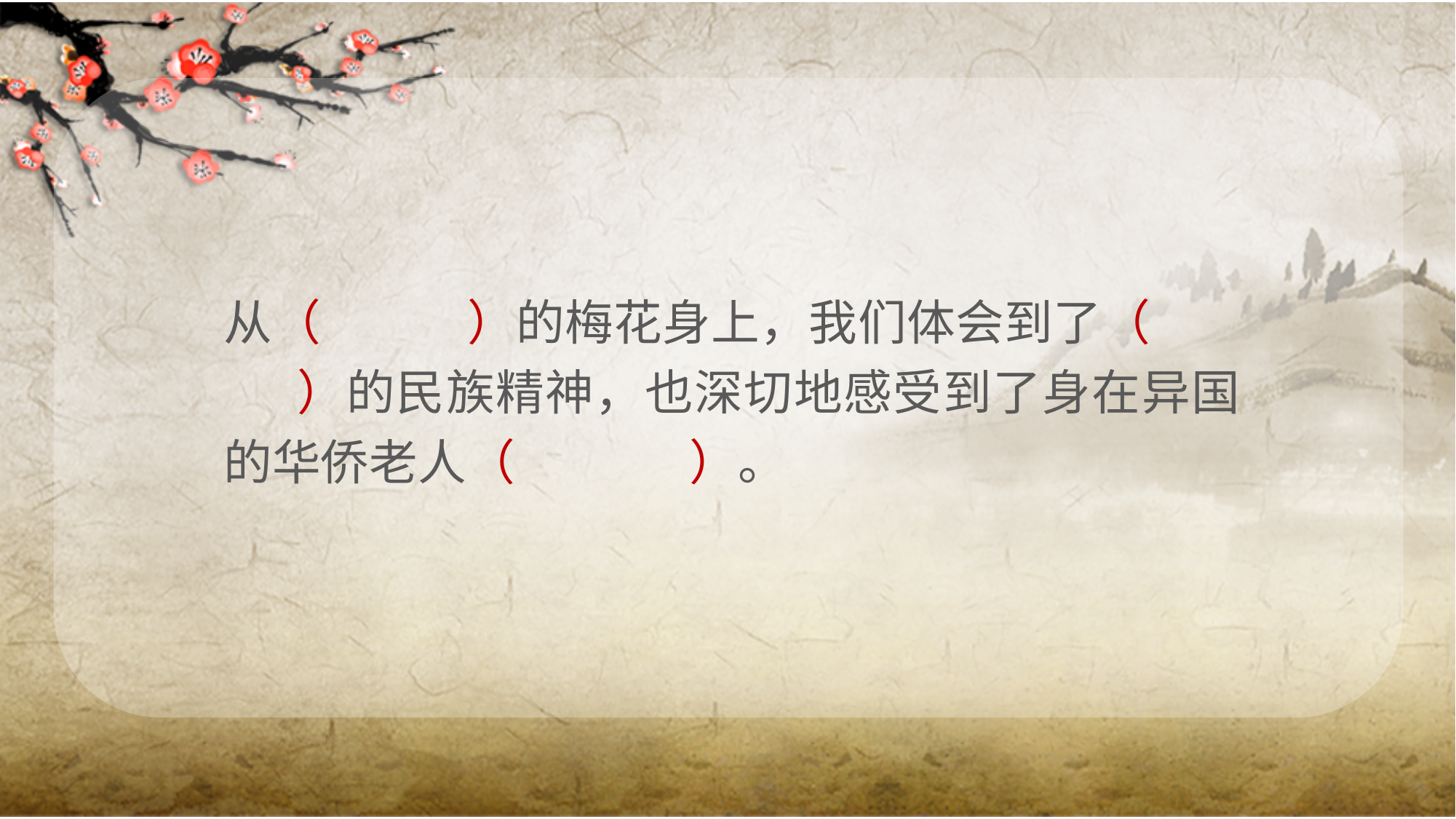

从（             ）的梅花身上，我们体会到了（               ）的民族精神，也深切地感受到了身在异国的华侨老人（                ）。